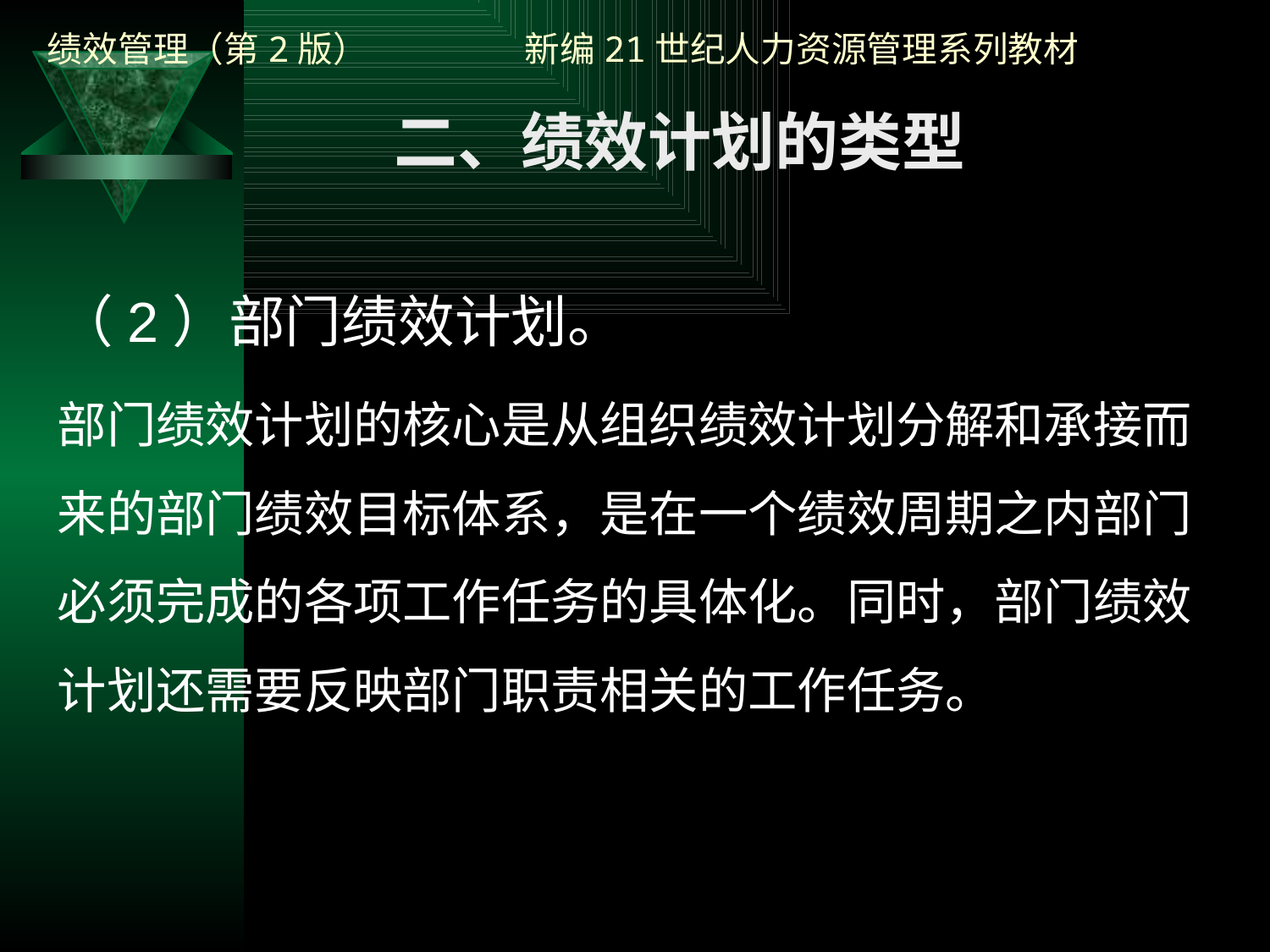

二、绩效计划的类型
（2）部门绩效计划。
部门绩效计划的核心是从组织绩效计划分解和承接而来的部门绩效目标体系，是在一个绩效周期之内部门必须完成的各项工作任务的具体化。同时，部门绩效计划还需要反映部门职责相关的工作任务。